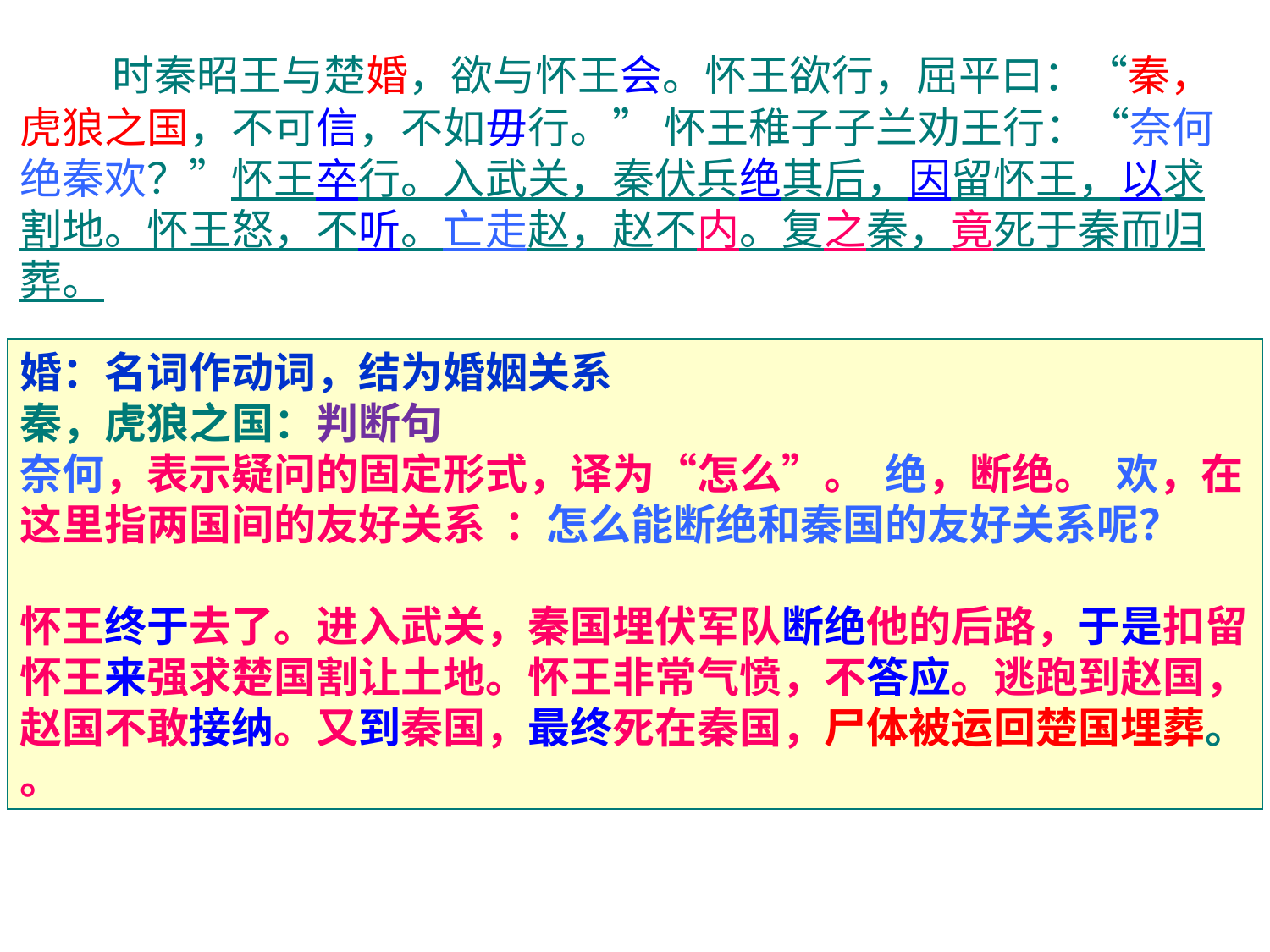

时秦昭王与楚婚，欲与怀王会。怀王欲行，屈平曰：“秦，虎狼之国，不可信，不如毋行。” 怀王稚子子兰劝王行：“奈何绝秦欢？”怀王卒行。入武关，秦伏兵绝其后，因留怀王，以求割地。怀王怒，不听。亡走赵，赵不内。复之秦，竟死于秦而归葬。
婚：名词作动词，结为婚姻关系
秦，虎狼之国：判断句
奈何，表示疑问的固定形式，译为“怎么”。  绝，断绝。  欢，在这里指两国间的友好关系  ：怎么能断绝和秦国的友好关系呢？

怀王终于去了。进入武关，秦国埋伏军队断绝他的后路，于是扣留怀王来强求楚国割让土地。怀王非常气愤，不答应。逃跑到赵国，赵国不敢接纳。又到秦国，最终死在秦国，尸体被运回楚国埋葬。
。